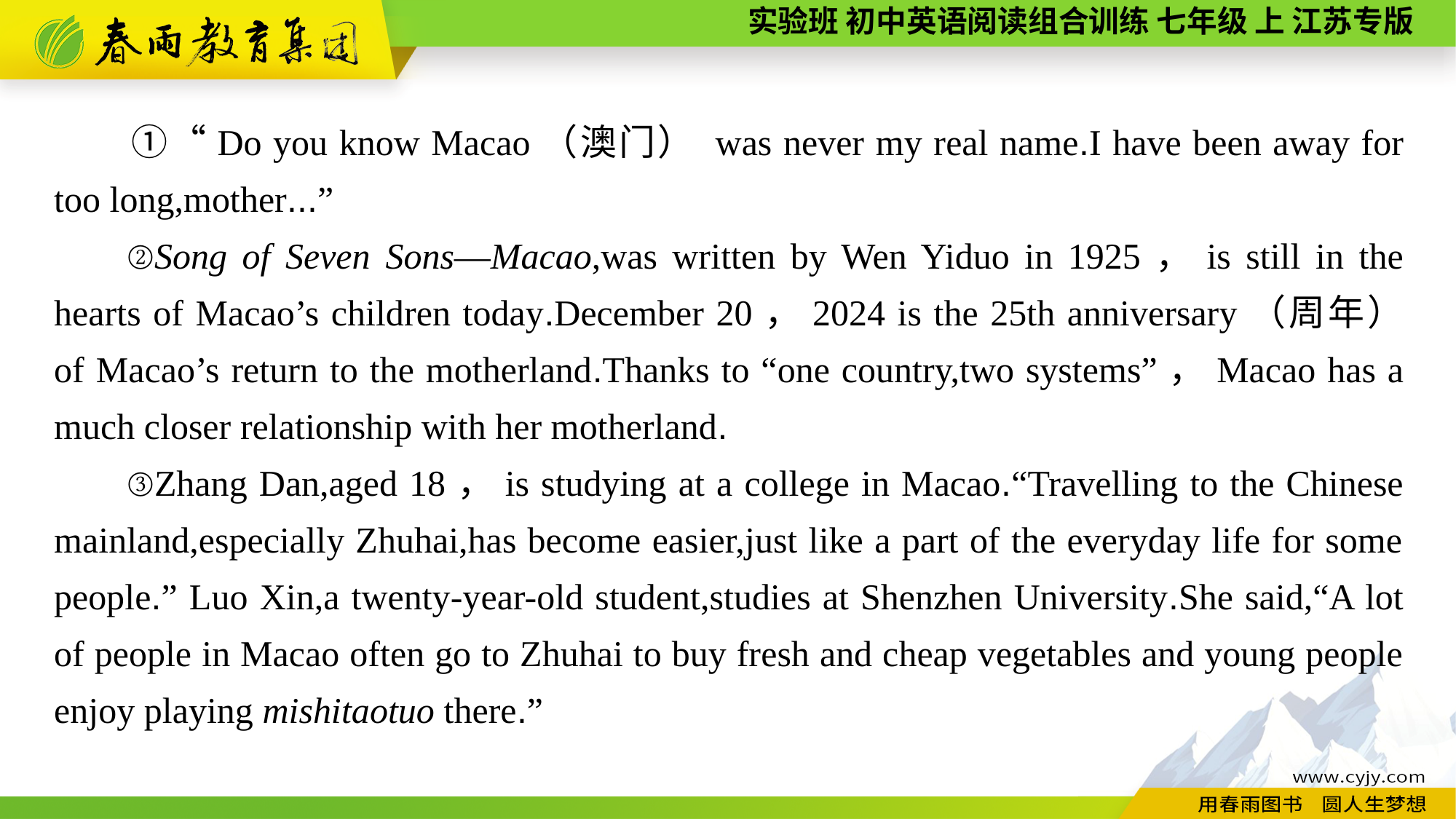

①“Do you know Macao（澳门） was never my real name.I have been away for too long,mother...”
②Song of Seven Sons—Macao,was written by Wen Yiduo in 1925，is still in the hearts of Macao’s children today.December 20，2024 is the 25th anniversary（周年） of Macao’s return to the motherland.Thanks to “one country,two systems”，Macao has a much closer relationship with her motherland.
③Zhang Dan,aged 18，is studying at a college in Macao.“Travelling to the Chinese mainland,especially Zhuhai,has become easier,just like a part of the everyday life for some people.” Luo Xin,a twenty-year-old student,studies at Shenzhen University.She said,“A lot of people in Macao often go to Zhuhai to buy fresh and cheap vegetables and young people enjoy playing mishitaotuo there.”